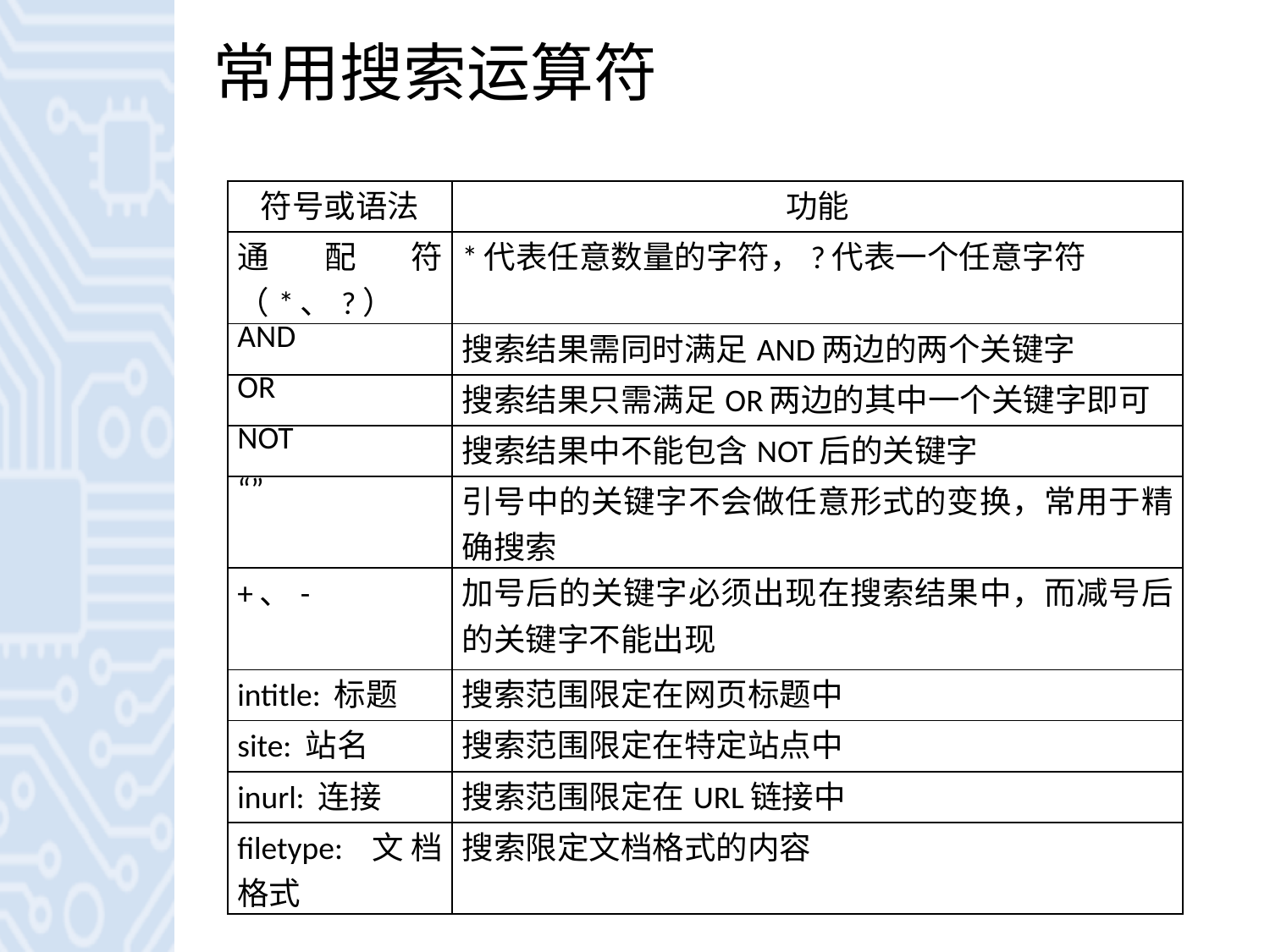

# 常用搜索运算符
| 符号或语法 | 功能 |
| --- | --- |
| 通配符（\*、?） | \*代表任意数量的字符，?代表一个任意字符 |
| AND | 搜索结果需同时满足AND两边的两个关键字 |
| OR | 搜索结果只需满足OR两边的其中一个关键字即可 |
| NOT | 搜索结果中不能包含NOT后的关键字 |
| “” | 引号中的关键字不会做任意形式的变换，常用于精确搜索 |
| +、- | 加号后的关键字必须出现在搜索结果中，而减号后的关键字不能出现 |
| intitle: 标题 | 搜索范围限定在网页标题中 |
| site: 站名 | 搜索范围限定在特定站点中 |
| inurl: 连接 | 搜索范围限定在URL链接中 |
| filetype: 文档格式 | 搜索限定文档格式的内容 |